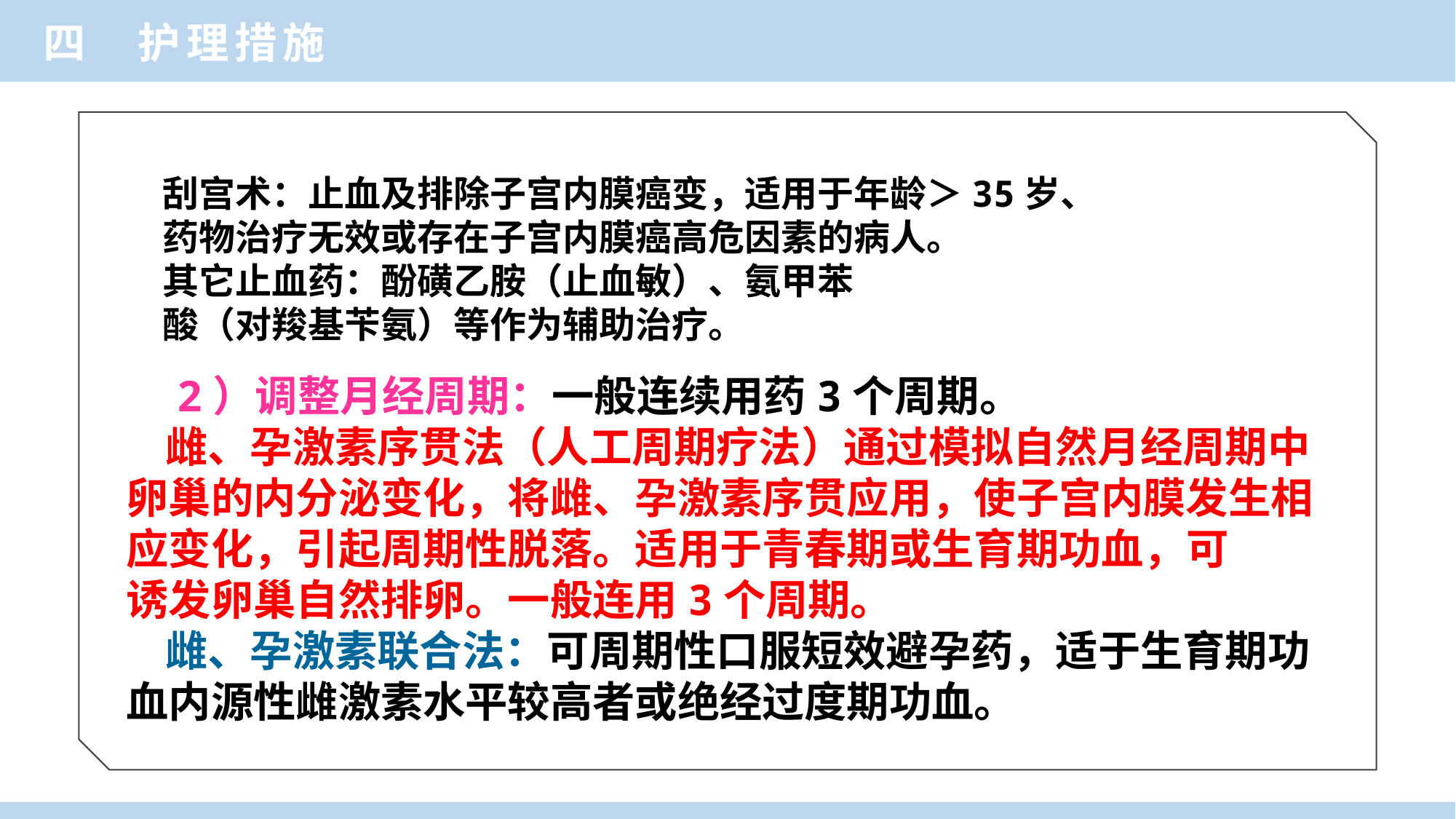

四   护理措施

刮宫术：止血及排除子宫内膜癌变，适用于年龄＞35岁、
药物治疗无效或存在子宫内膜癌高危因素的病人。
其它止血药：酚磺乙胺（止血敏）、氨甲苯
酸（对羧基苄氨）等作为辅助治疗。
  2）调整月经周期：一般连续用药3个周期。
   雌、孕激素序贯法（人工周期疗法）通过模拟自然月经周期中卵巢的内分泌变化，将雌、孕激素序贯应用，使子宫内膜发生相应变化，引起周期性脱落。适用于青春期或生育期功血，可
诱发卵巢自然排卵。一般连用3个周期。
   雌、孕激素联合法：可周期性口服短效避孕药，适于生育期功血内源性雌激素水平较高者或绝经过度期功血。